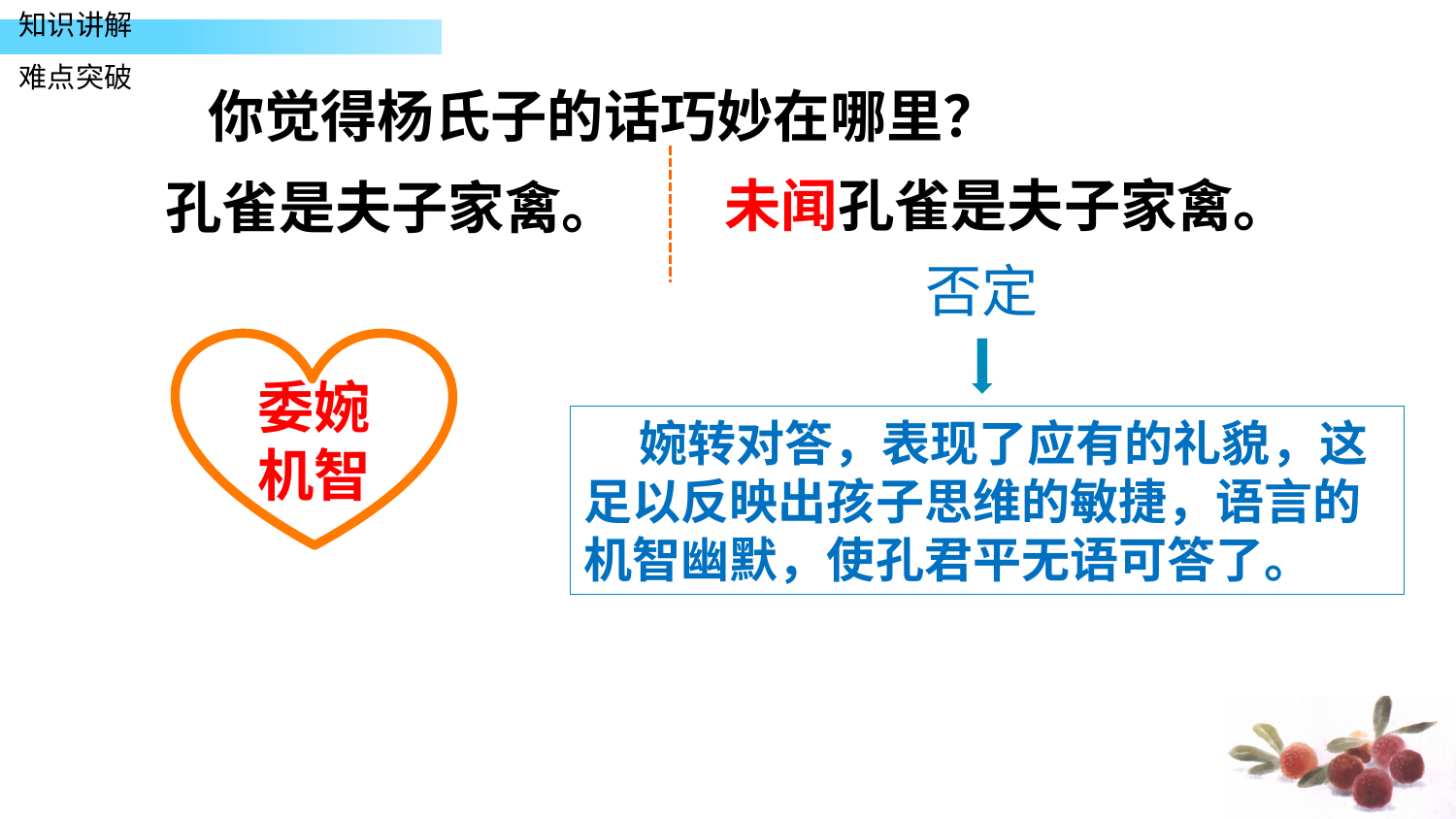

知识讲解
难点突破
你觉得杨氏子的话巧妙在哪里？
未闻孔雀是夫子家禽。
孔雀是夫子家禽。
否定
委婉
机智

    婉转对答，表现了应有的礼貌，这足以反映出孩子思维的敏捷，语言的机智幽默，使孔君平无语可答了。